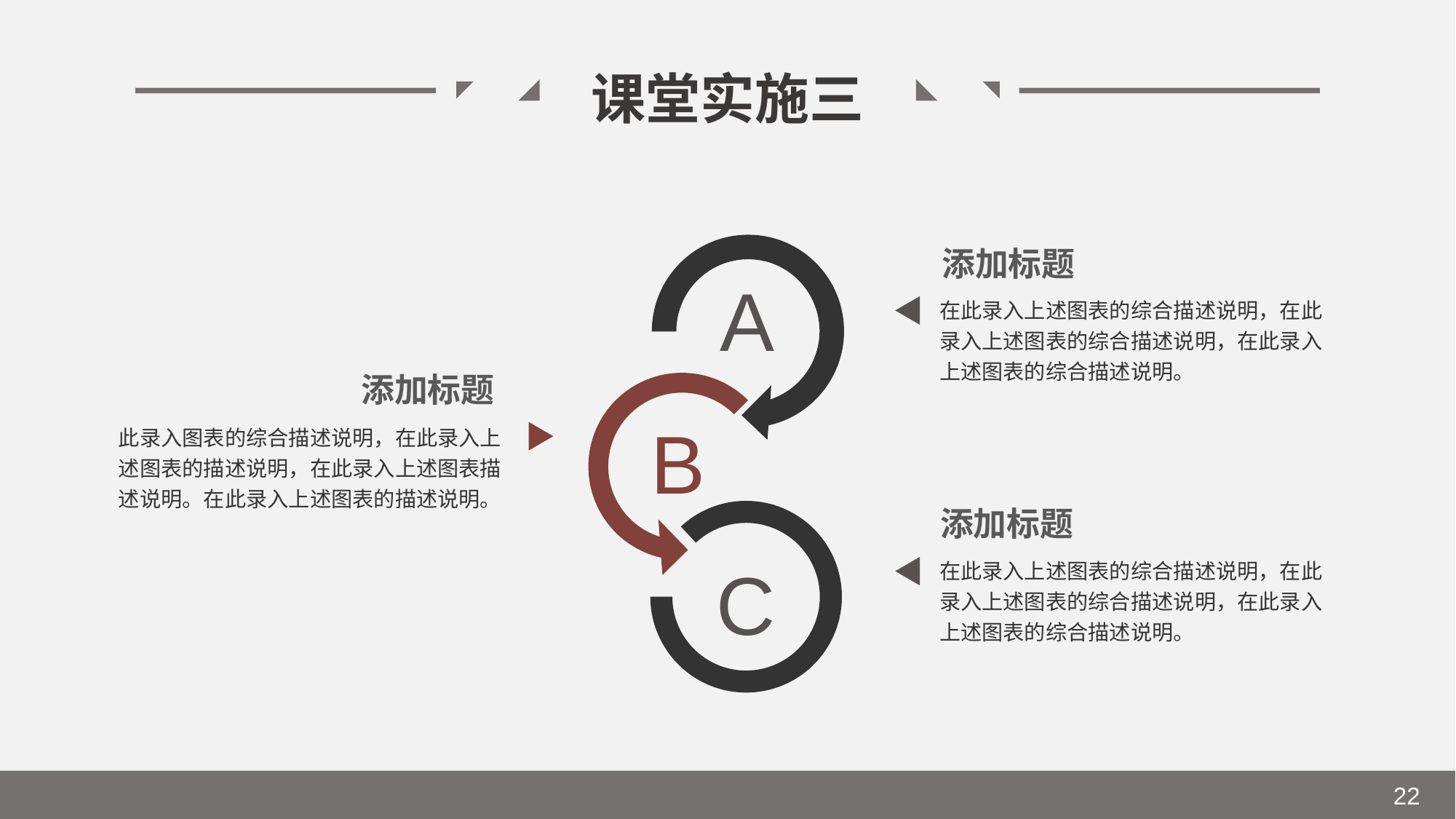

课堂实施三
添加标题

A
在此录入上述图表的综合描述说明，在此录入上述图表的综合描述说明，在此录入上述图表的综合描述说明。

添加标题
B
此录入图表的综合描述说明，在此录入上述图表的描述说明，在此录入上述图表描述说明。在此录入上述图表的描述说明。

添加标题

C
在此录入上述图表的综合描述说明，在此录入上述图表的综合描述说明，在此录入上述图表的综合描述说明。